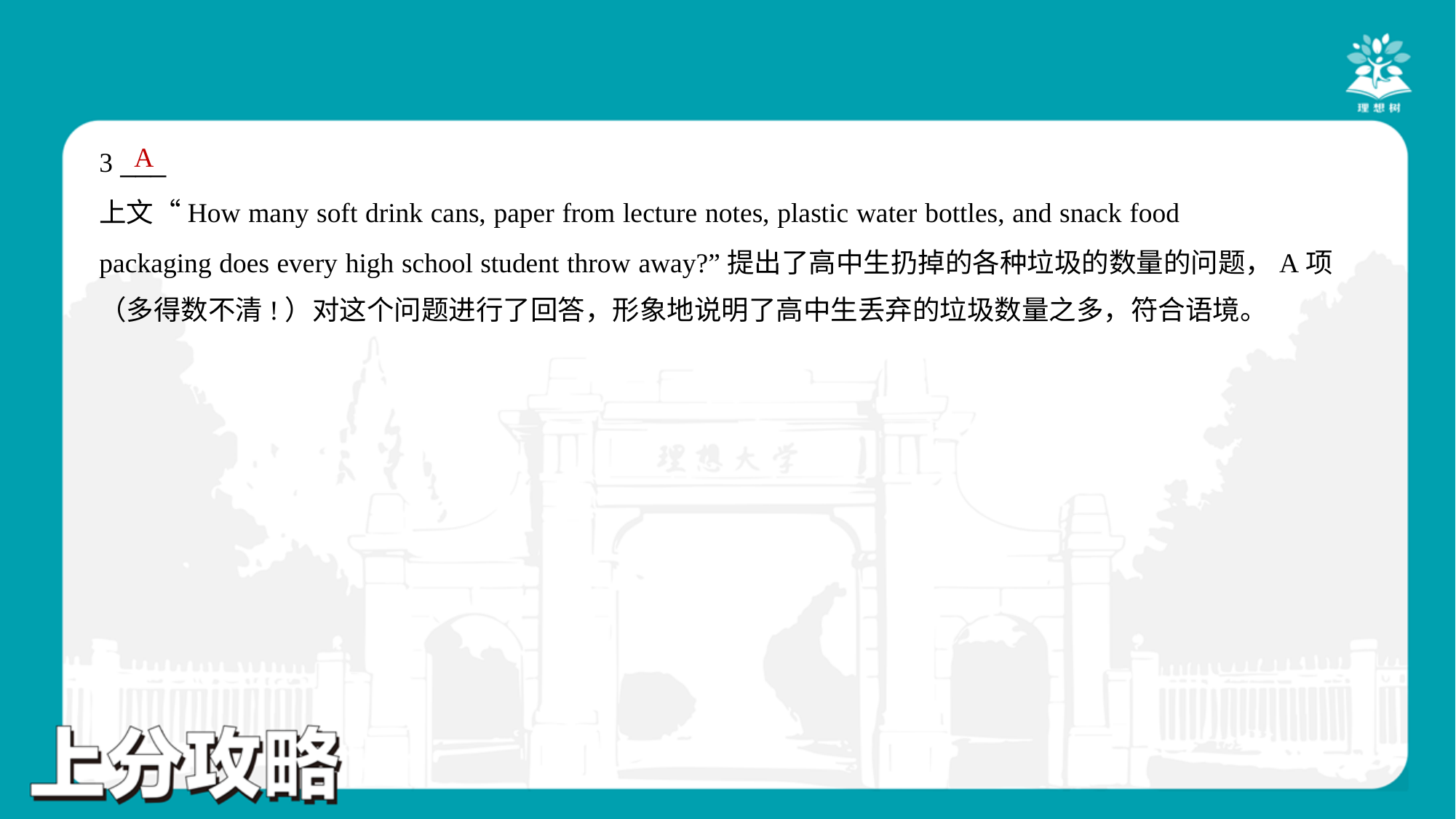

A
3 ___
上文“How many soft drink cans, paper from lecture notes, plastic water bottles, and snack food
packaging does every high school student throw away?”提出了高中生扔掉的各种垃圾的数量的问题，A项
（多得数不清!）对这个问题进行了回答，形象地说明了高中生丢弃的垃圾数量之多，符合语境。